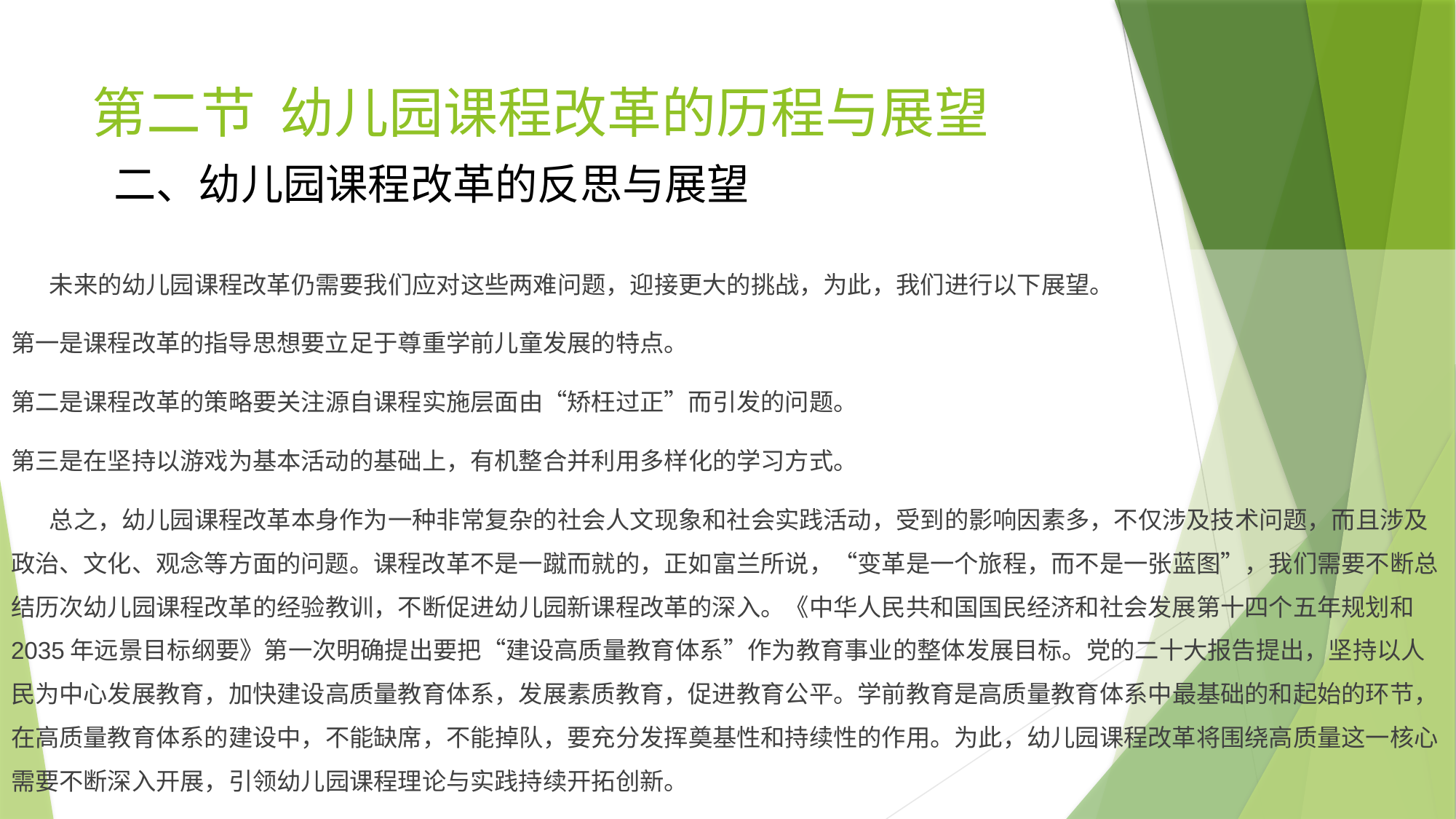

# 第二节  幼儿园课程改革的历程与展望
二、幼儿园课程改革的反思与展望
      未来的幼儿园课程改革仍需要我们应对这些两难问题，迎接更大的挑战，为此，我们进行以下展望。
第一是课程改革的指导思想要立足于尊重学前儿童发展的特点。
第二是课程改革的策略要关注源自课程实施层面由“矫枉过正”而引发的问题。
第三是在坚持以游戏为基本活动的基础上，有机整合并利用多样化的学习方式。
      总之，幼儿园课程改革本身作为一种非常复杂的社会人文现象和社会实践活动，受到的影响因素多，不仅涉及技术问题，而且涉及政治、文化、观念等方面的问题。课程改革不是一蹴而就的，正如富兰所说，“变革是一个旅程，而不是一张蓝图”，我们需要不断总结历次幼儿园课程改革的经验教训，不断促进幼儿园新课程改革的深入。《中华人民共和国国民经济和社会发展第十四个五年规划和2035年远景目标纲要》第一次明确提出要把“建设高质量教育体系”作为教育事业的整体发展目标。党的二十大报告提出，坚持以人民为中心发展教育，加快建设高质量教育体系，发展素质教育，促进教育公平。学前教育是高质量教育体系中最基础的和起始的环节，在高质量教育体系的建设中，不能缺席，不能掉队，要充分发挥奠基性和持续性的作用。为此，幼儿园课程改革将围绕高质量这一核心需要不断深入开展，引领幼儿园课程理论与实践持续开拓创新。